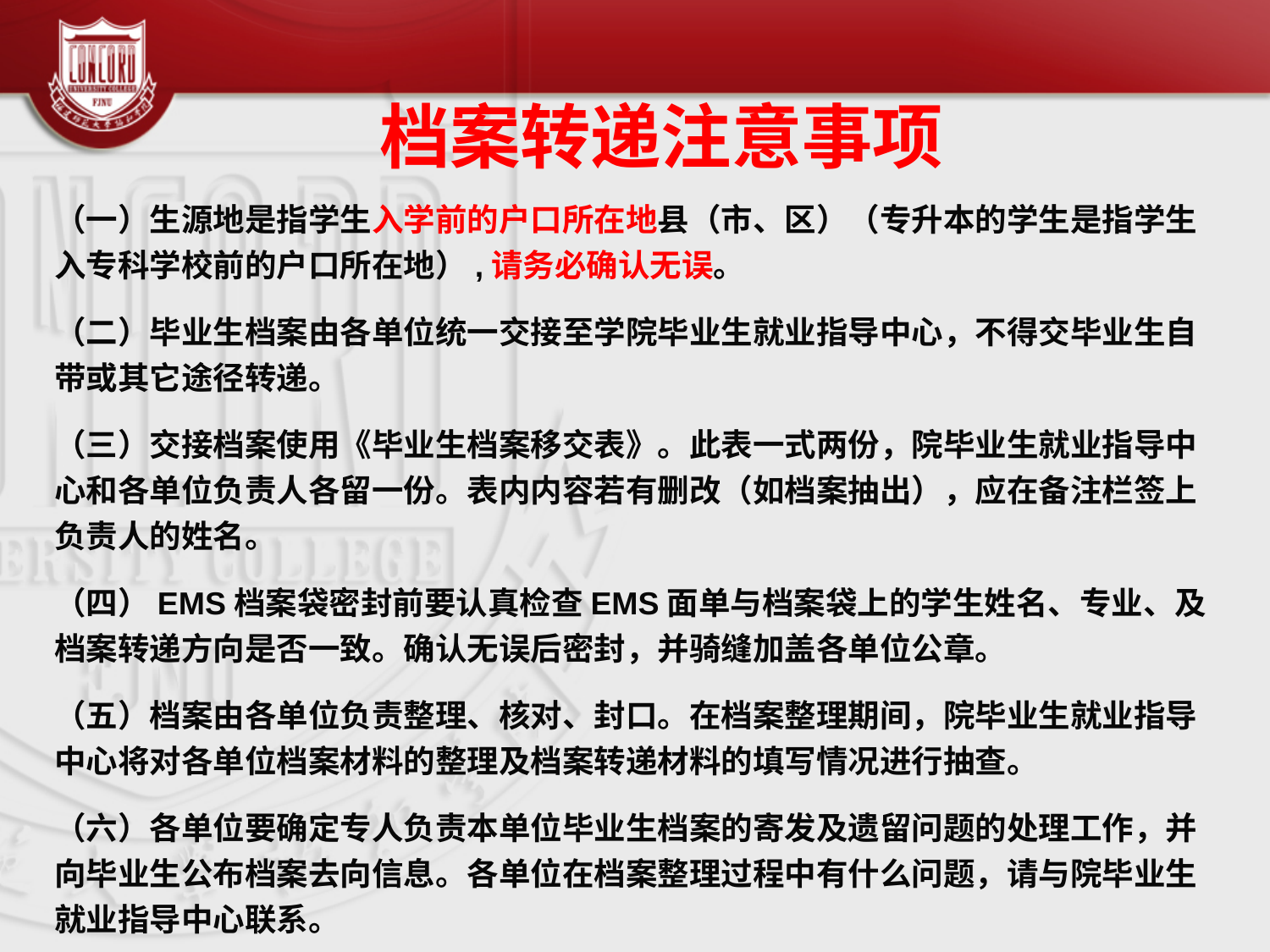

# 档案转递注意事项
（一）生源地是指学生入学前的户口所在地县（市、区）（专升本的学生是指学生入专科学校前的户口所在地）,请务必确认无误。
（二）毕业生档案由各单位统一交接至学院毕业生就业指导中心，不得交毕业生自带或其它途径转递。
（三）交接档案使用《毕业生档案移交表》。此表一式两份，院毕业生就业指导中心和各单位负责人各留一份。表内内容若有删改（如档案抽出），应在备注栏签上负责人的姓名。
（四）EMS档案袋密封前要认真检查EMS面单与档案袋上的学生姓名、专业、及档案转递方向是否一致。确认无误后密封，并骑缝加盖各单位公章。
（五）档案由各单位负责整理、核对、封口。在档案整理期间，院毕业生就业指导中心将对各单位档案材料的整理及档案转递材料的填写情况进行抽查。
（六）各单位要确定专人负责本单位毕业生档案的寄发及遗留问题的处理工作，并向毕业生公布档案去向信息。各单位在档案整理过程中有什么问题，请与院毕业生就业指导中心联系。